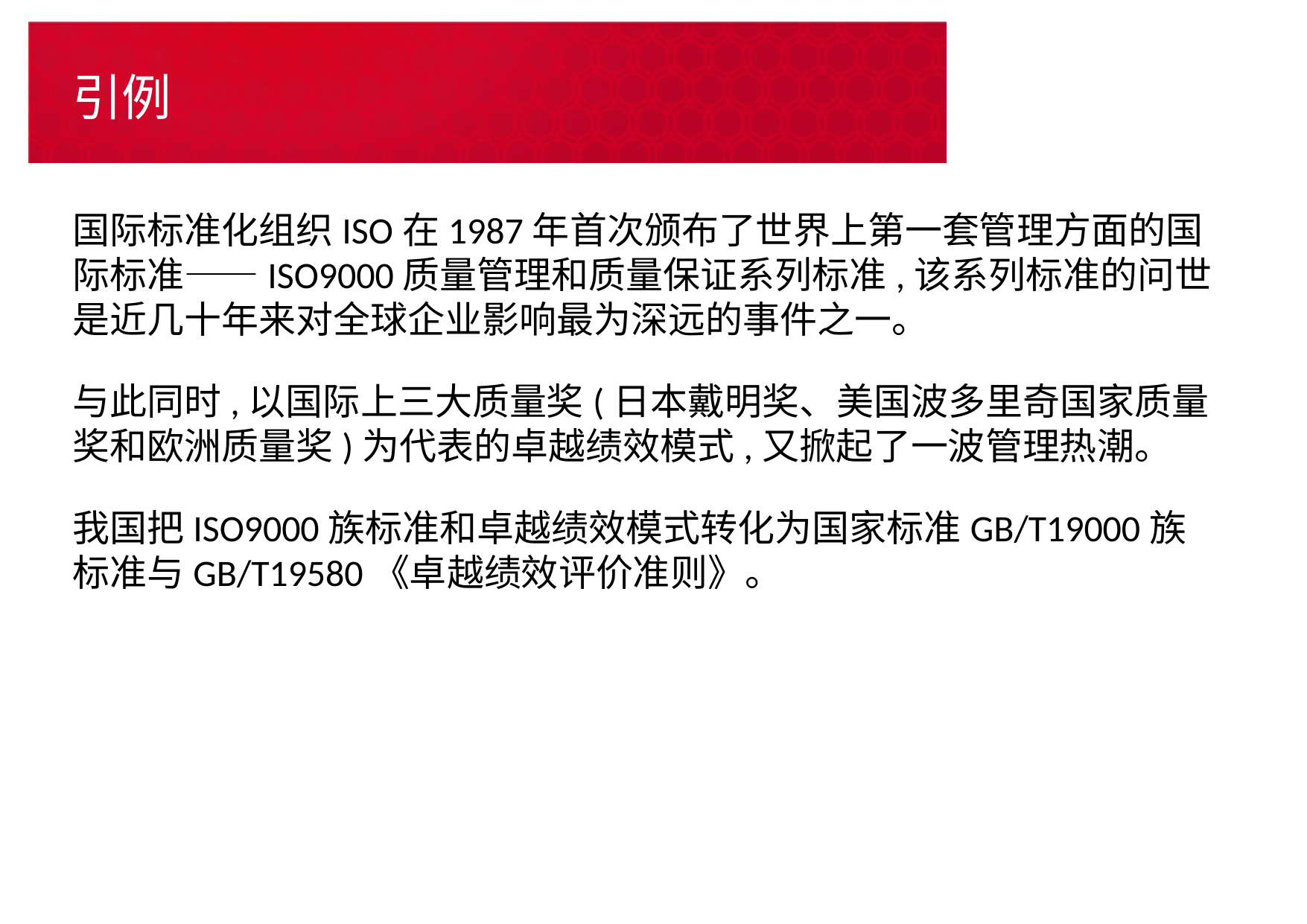

# 引例
国际标准化组织ISO在1987年首次颁布了世界上第一套管理方面的国际标准——ISO9000质量管理和质量保证系列标准,该系列标准的问世是近几十年来对全球企业影响最为深远的事件之一。
与此同时,以国际上三大质量奖(日本戴明奖、美国波多里奇国家质量奖和欧洲质量奖)为代表的卓越绩效模式,又掀起了一波管理热潮。
我国把ISO9000族标准和卓越绩效模式转化为国家标准GB/T19000族标准与GB/T19580《卓越绩效评价准则》。